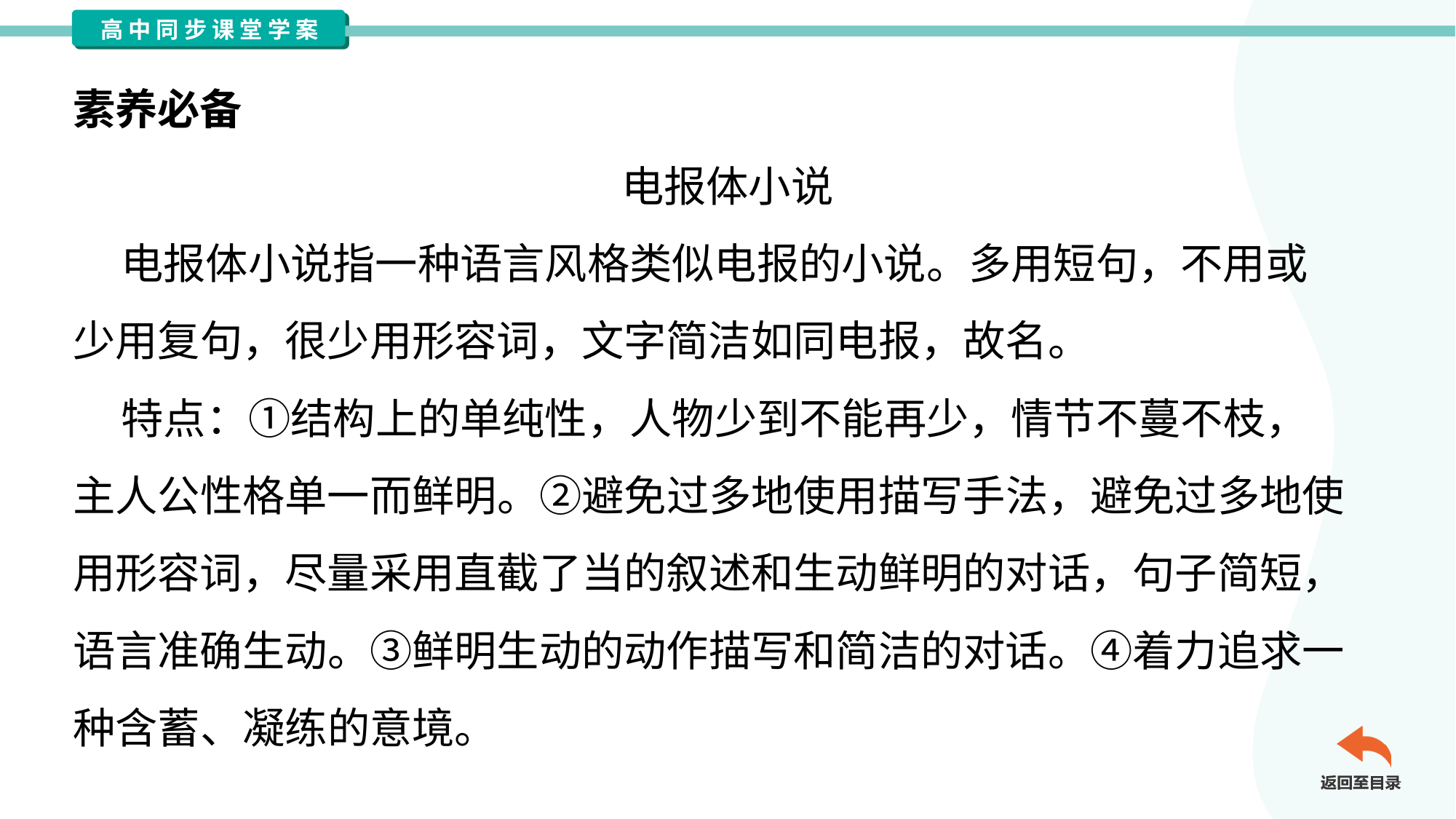

素养必备
电报体小说
    电报体小说指一种语言风格类似电报的小说。多用短句，不用或
少用复句，很少用形容词，文字简洁如同电报，故名。
    特点：①结构上的单纯性，人物少到不能再少，情节不蔓不枝，
主人公性格单一而鲜明。②避免过多地使用描写手法，避免过多地使
用形容词，尽量采用直截了当的叙述和生动鲜明的对话，句子简短，
语言准确生动。③鲜明生动的动作描写和简洁的对话。④着力追求一
种含蓄、凝练的意境。